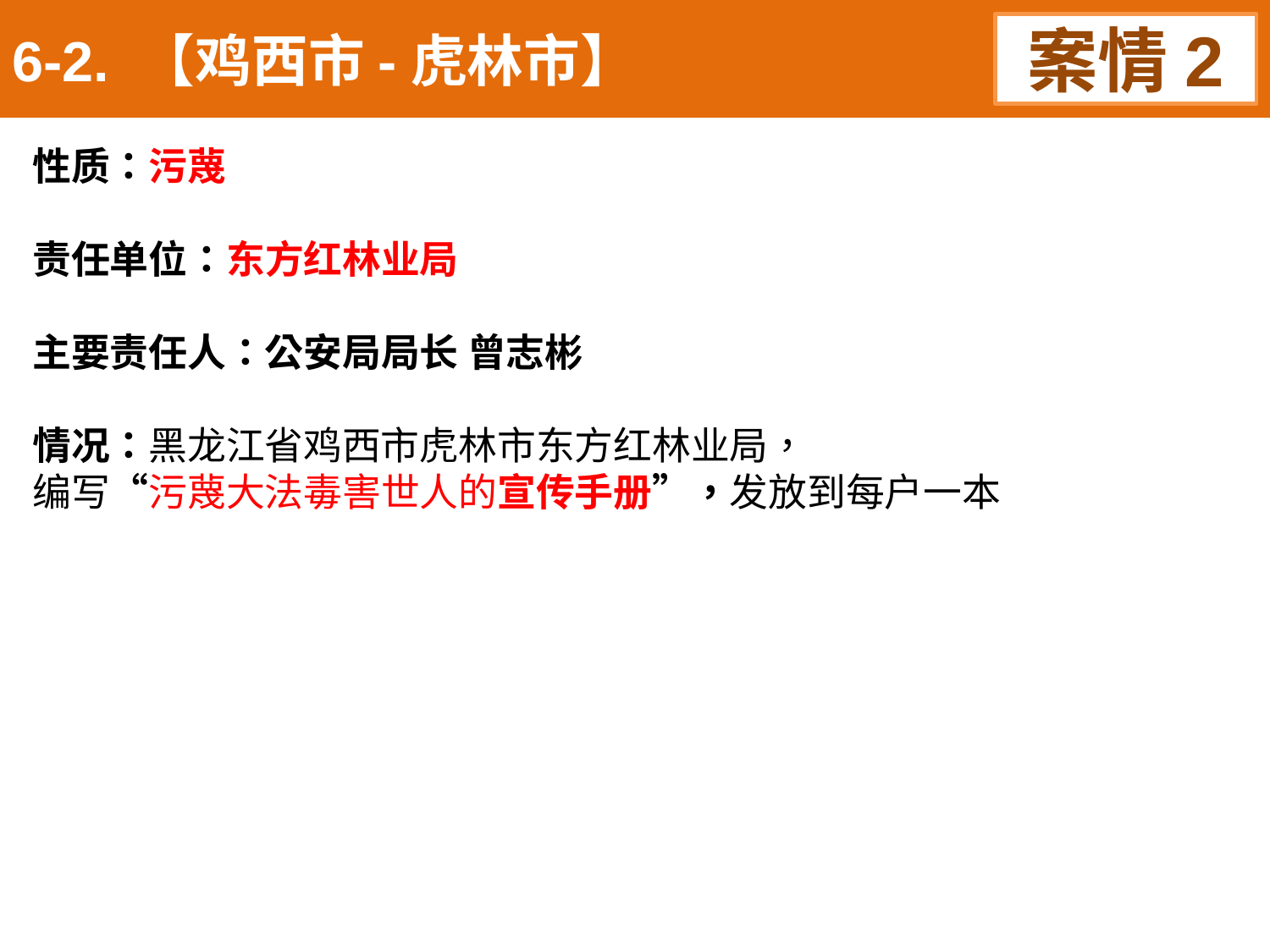

6-2. 【鸡西市-虎林市】
案情2
性质：污蔑

责任单位：东方红林业局

主要责任人：公安局局长 曾志彬

情况：黑龙江省鸡西市虎林市东方红林业局，
编写“污蔑大法毒害世人的宣传手册”，发放到每户一本